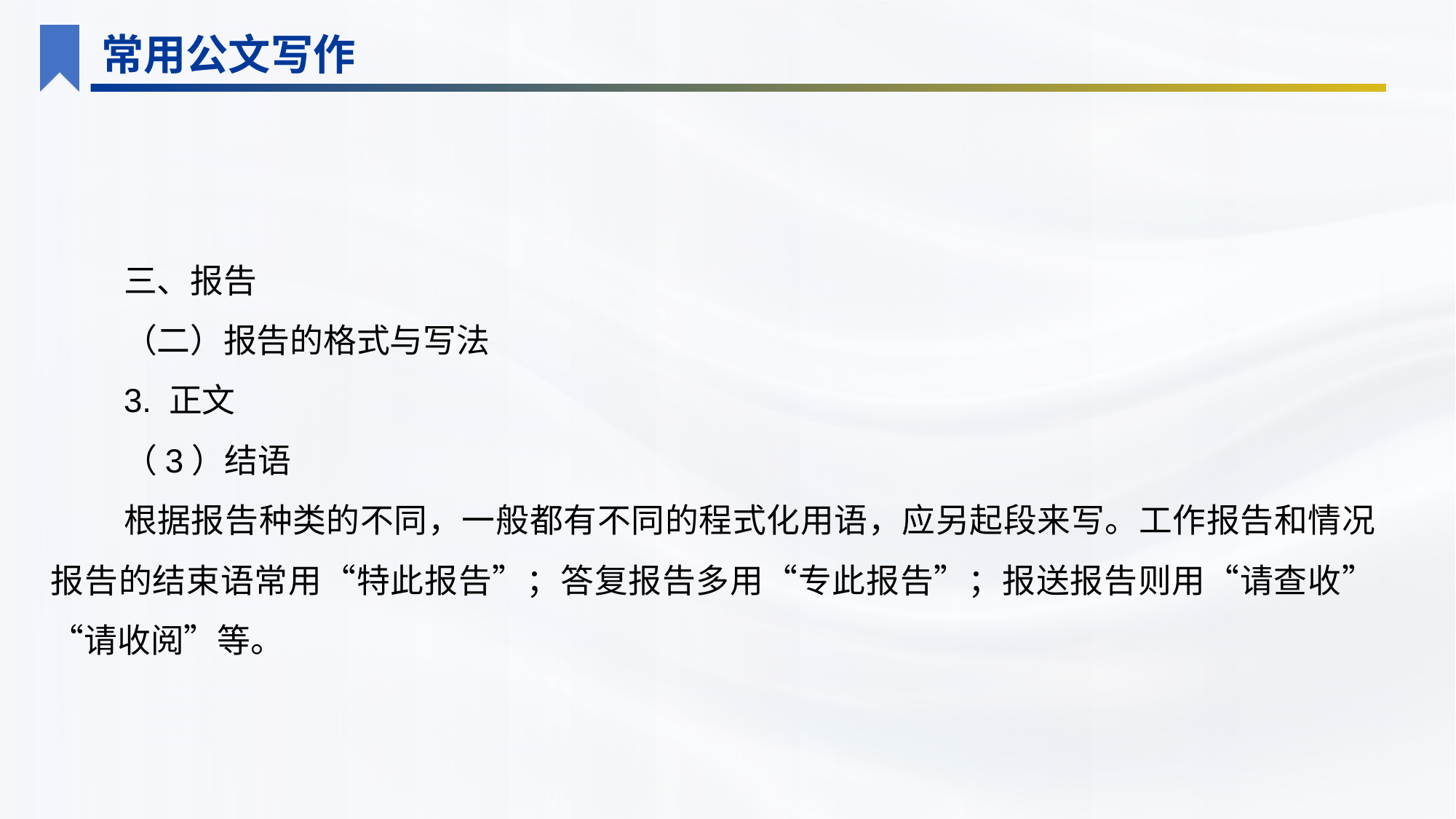

常用公文写作
三、报告
（二）报告的格式与写法
3. 正文
（3）结语
根据报告种类的不同，一般都有不同的程式化用语，应另起段来写。工作报告和情况报告的结束语常用“特此报告”；答复报告多用“专此报告”；报送报告则用“请查收”“请收阅”等。